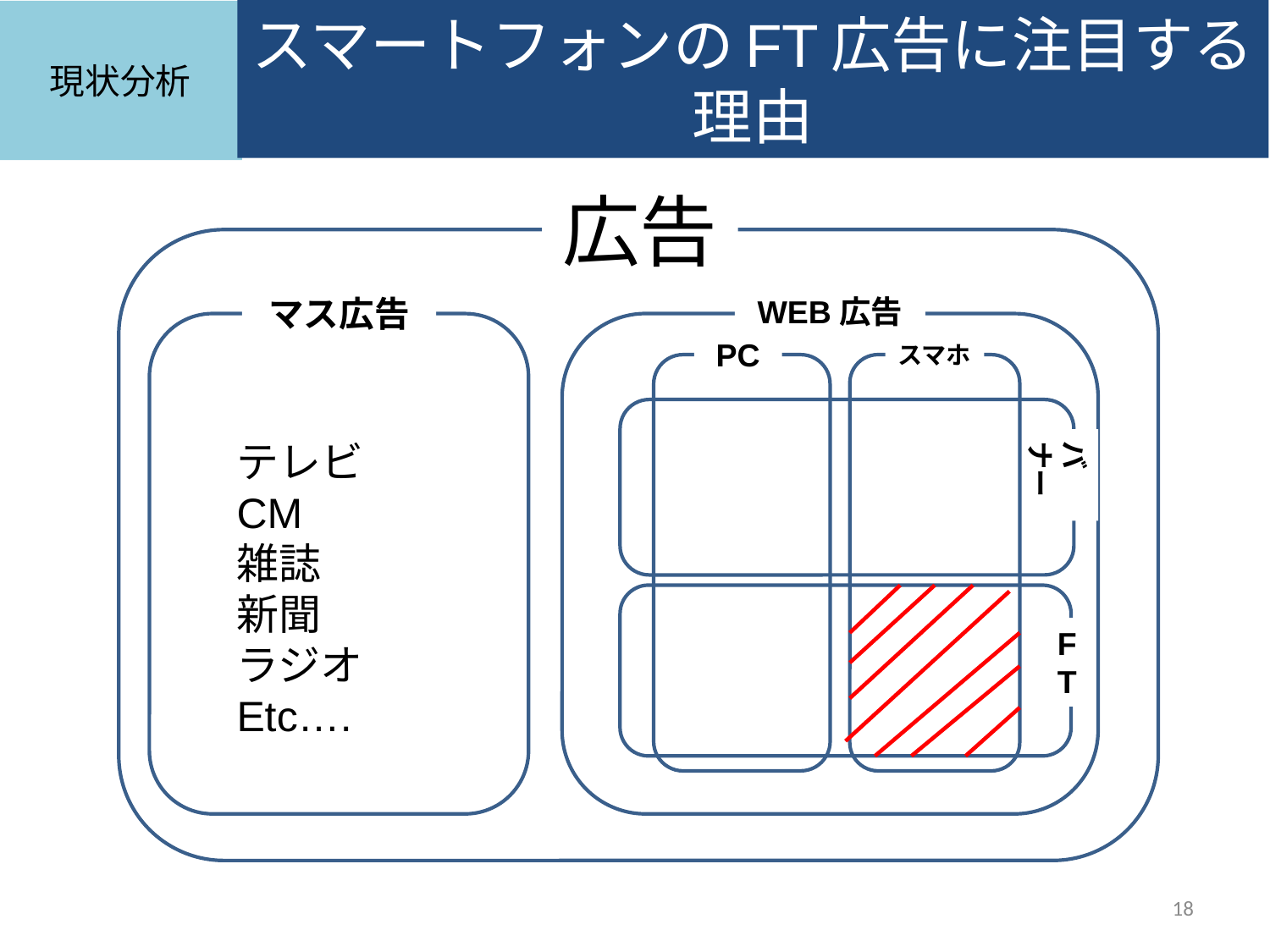

スマートフォンのFT広告に注目する理由
現状分析
広告

マス広告
WEB広告

PC
スマホ

テレビCM
雑誌
新聞
ラジオ
Etc….
バナー

F
T
18